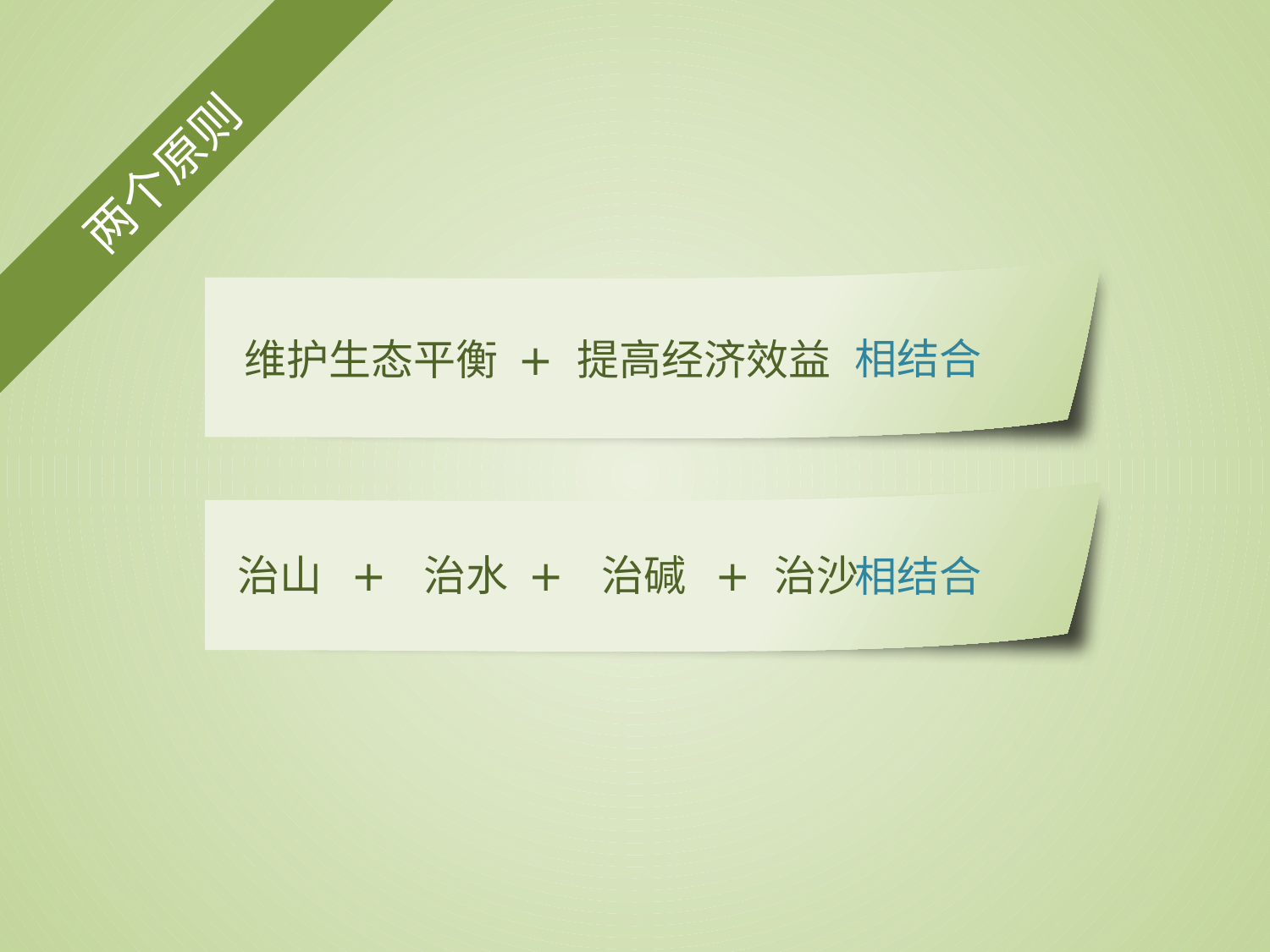

两个原则

相结合
维护生态平衡 + 提高经济效益

治山  +  治水 +  治碱  + 治沙
相结合